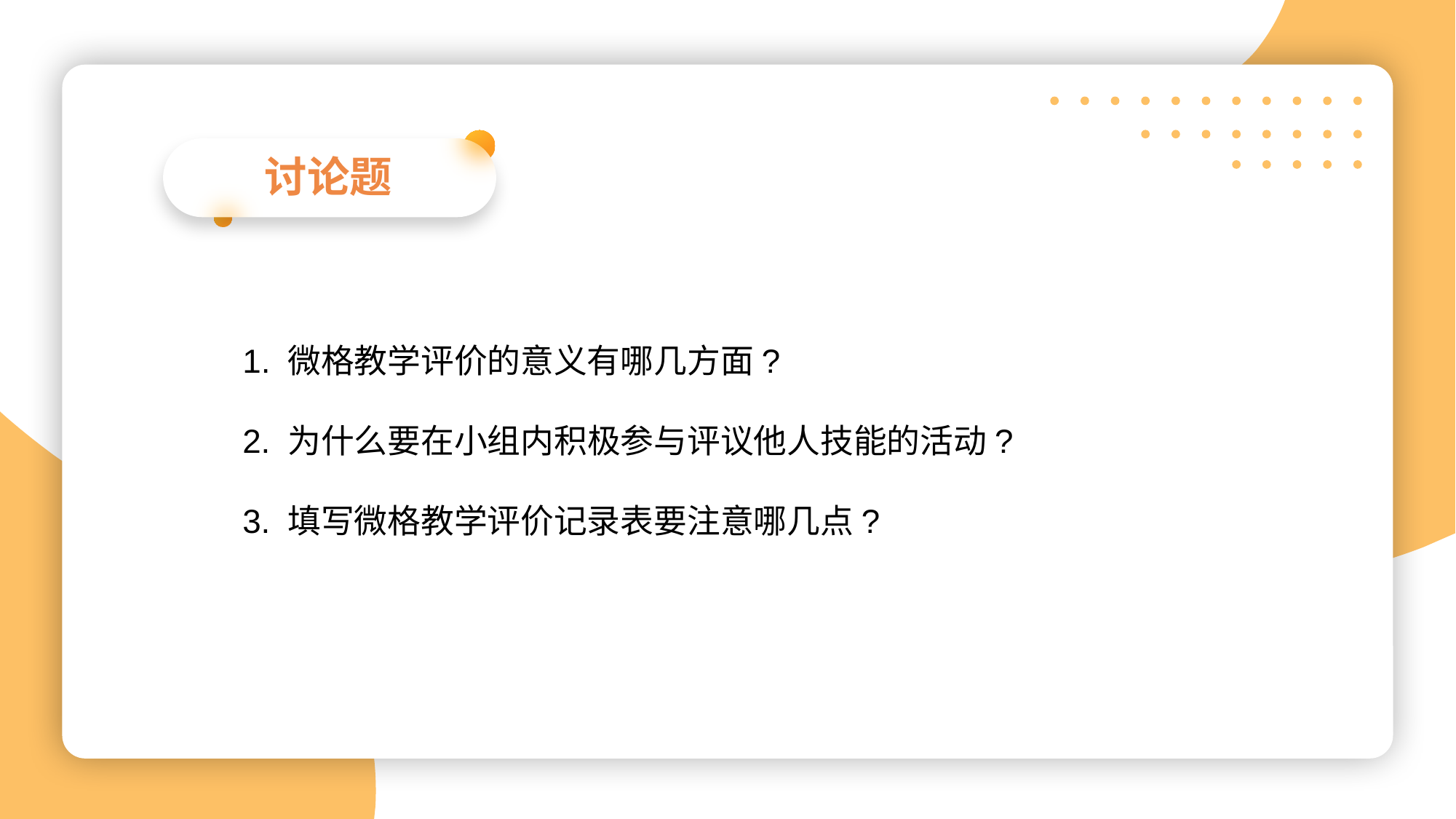

讨论题
1. 微格教学评价的意义有哪几方面?
2. 为什么要在小组内积极参与评议他人技能的活动?
3. 填写微格教学评价记录表要注意哪几点?